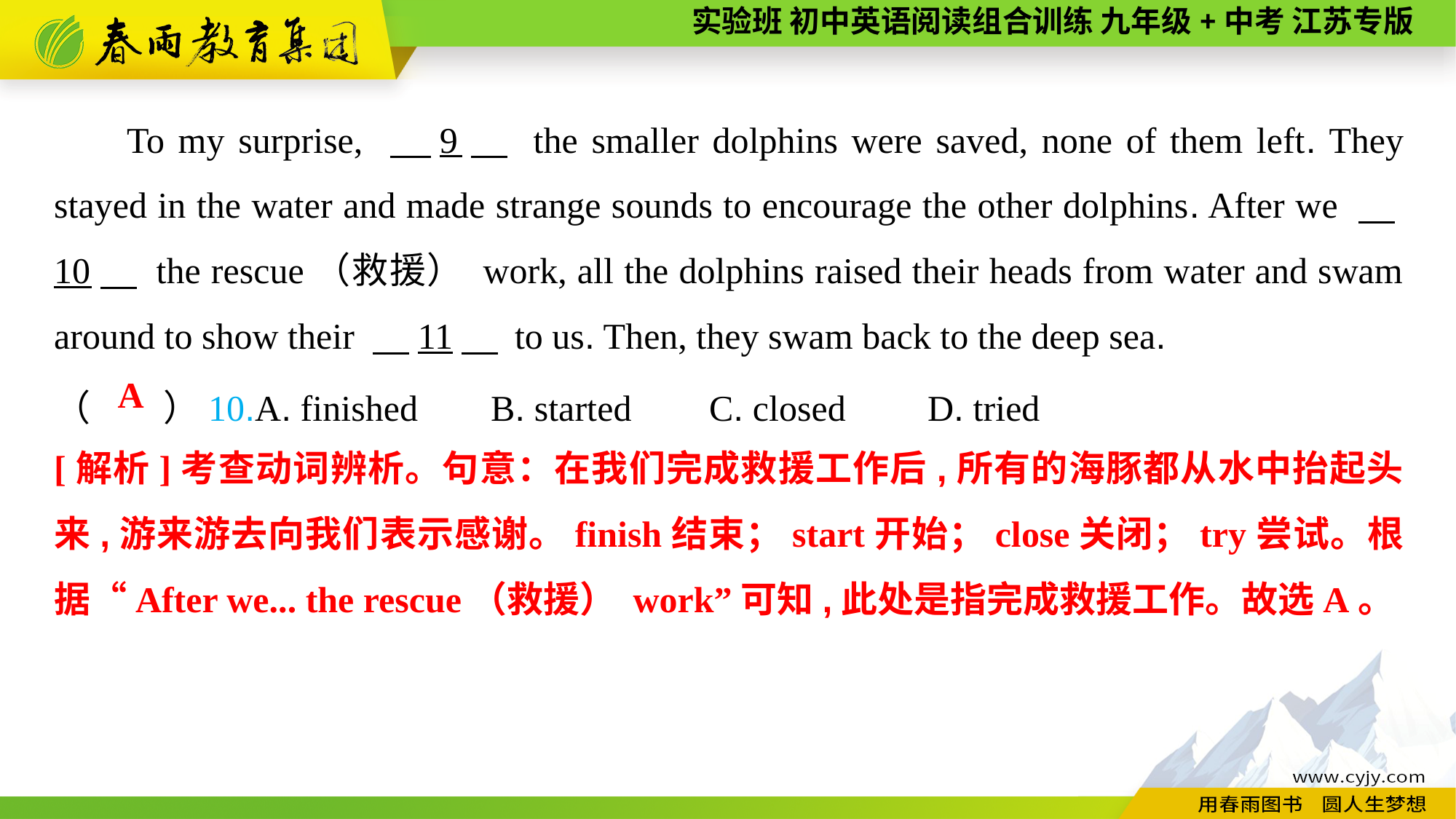

To my surprise, 　9　 the smaller dolphins were saved, none of them left. They stayed in the water and made strange sounds to encourage the other dolphins. After we 　10　 the rescue（救援） work, all the dolphins raised their heads from water and swam around to show their 　11　 to us. Then, they swam back to the deep sea.
（　　）10.A. finished	B. started	C. closed	D. tried
A
[解析]考查动词辨析。句意：在我们完成救援工作后,所有的海豚都从水中抬起头来,游来游去向我们表示感谢。finish结束；start开始；close关闭；try尝试。根据“After we... the rescue（救援） work”可知,此处是指完成救援工作。故选A。